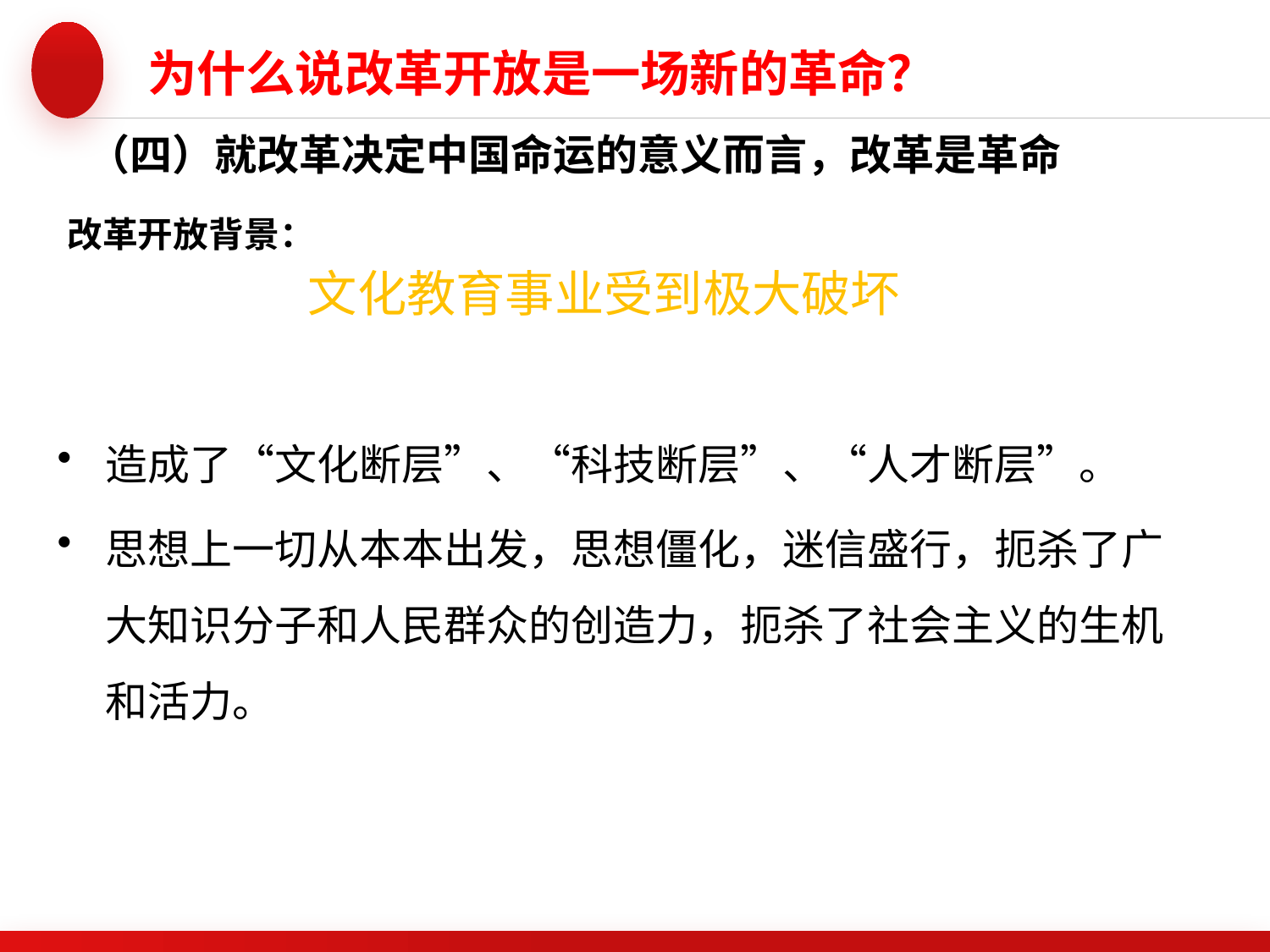

为什么说改革开放是一场新的革命？
（四）就改革决定中国命运的意义而言，改革是革命
改革开放背景：
文化教育事业受到极大破坏
造成了“文化断层”、“科技断层”、“人才断层”。
思想上一切从本本出发，思想僵化，迷信盛行，扼杀了广大知识分子和人民群众的创造力，扼杀了社会主义的生机和活力。